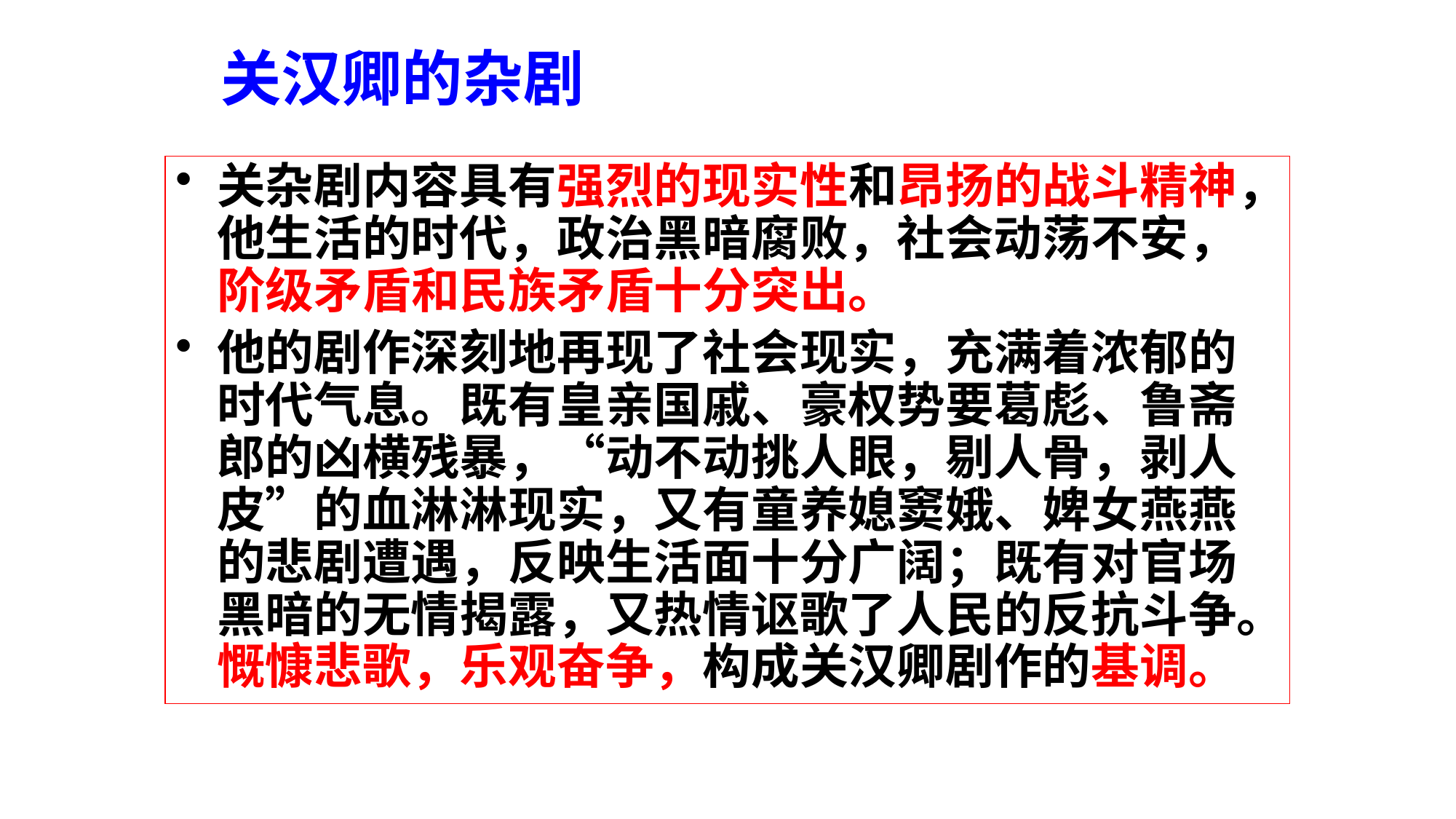

# 关汉卿的杂剧
关杂剧内容具有强烈的现实性和昂扬的战斗精神，他生活的时代，政治黑暗腐败，社会动荡不安，阶级矛盾和民族矛盾十分突出。
他的剧作深刻地再现了社会现实，充满着浓郁的时代气息。既有皇亲国戚、豪权势要葛彪、鲁斋郎的凶横残暴，“动不动挑人眼，剔人骨，剥人皮”的血淋淋现实，又有童养媳窦娥、婢女燕燕的悲剧遭遇，反映生活面十分广阔；既有对官场黑暗的无情揭露，又热情讴歌了人民的反抗斗争。慨慷悲歌，乐观奋争，构成关汉卿剧作的基调。